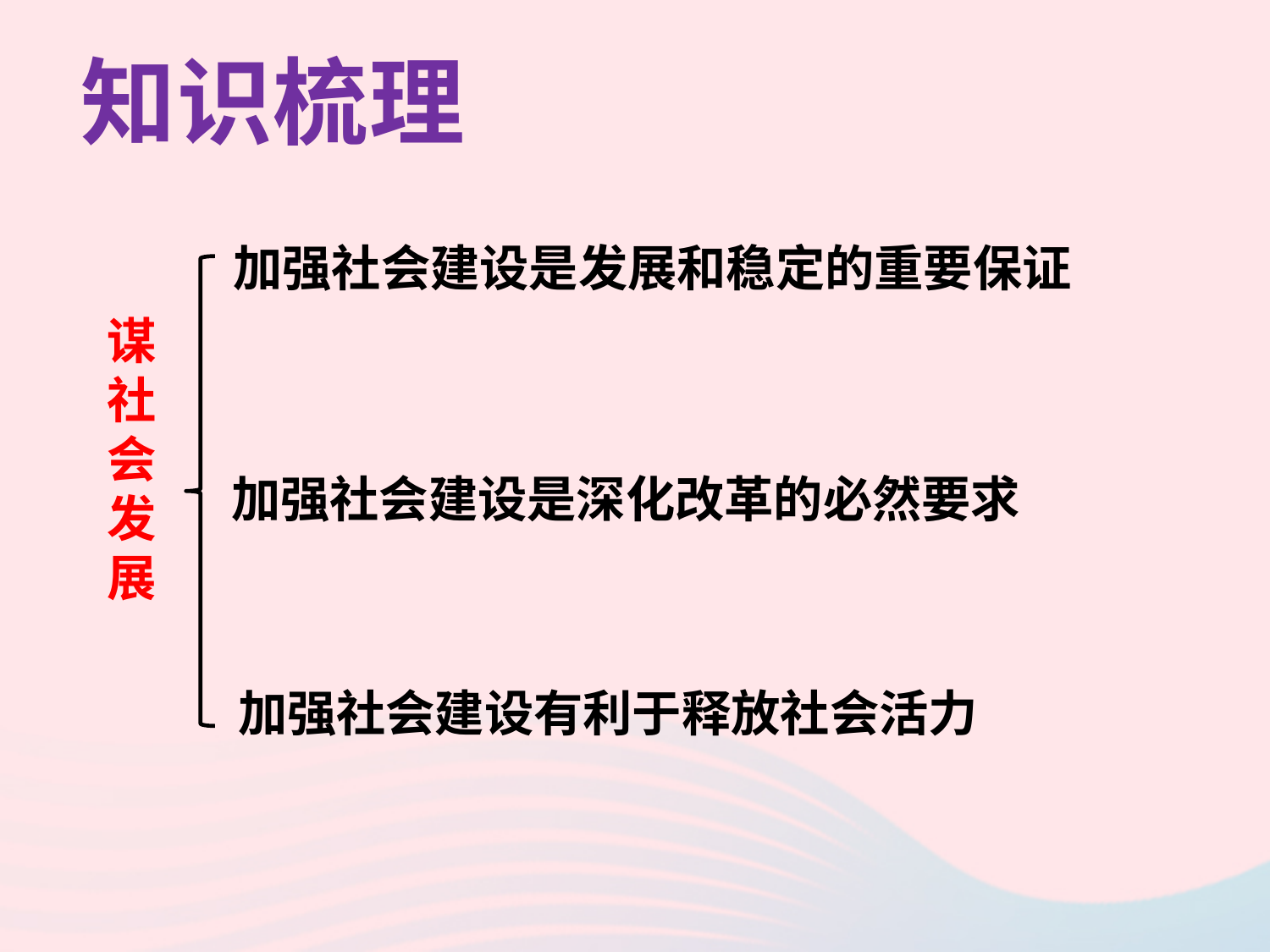

知识梳理
加强社会建设是发展和稳定的重要保证

谋社会发展
加强社会建设是深化改革的必然要求
加强社会建设有利于释放社会活力